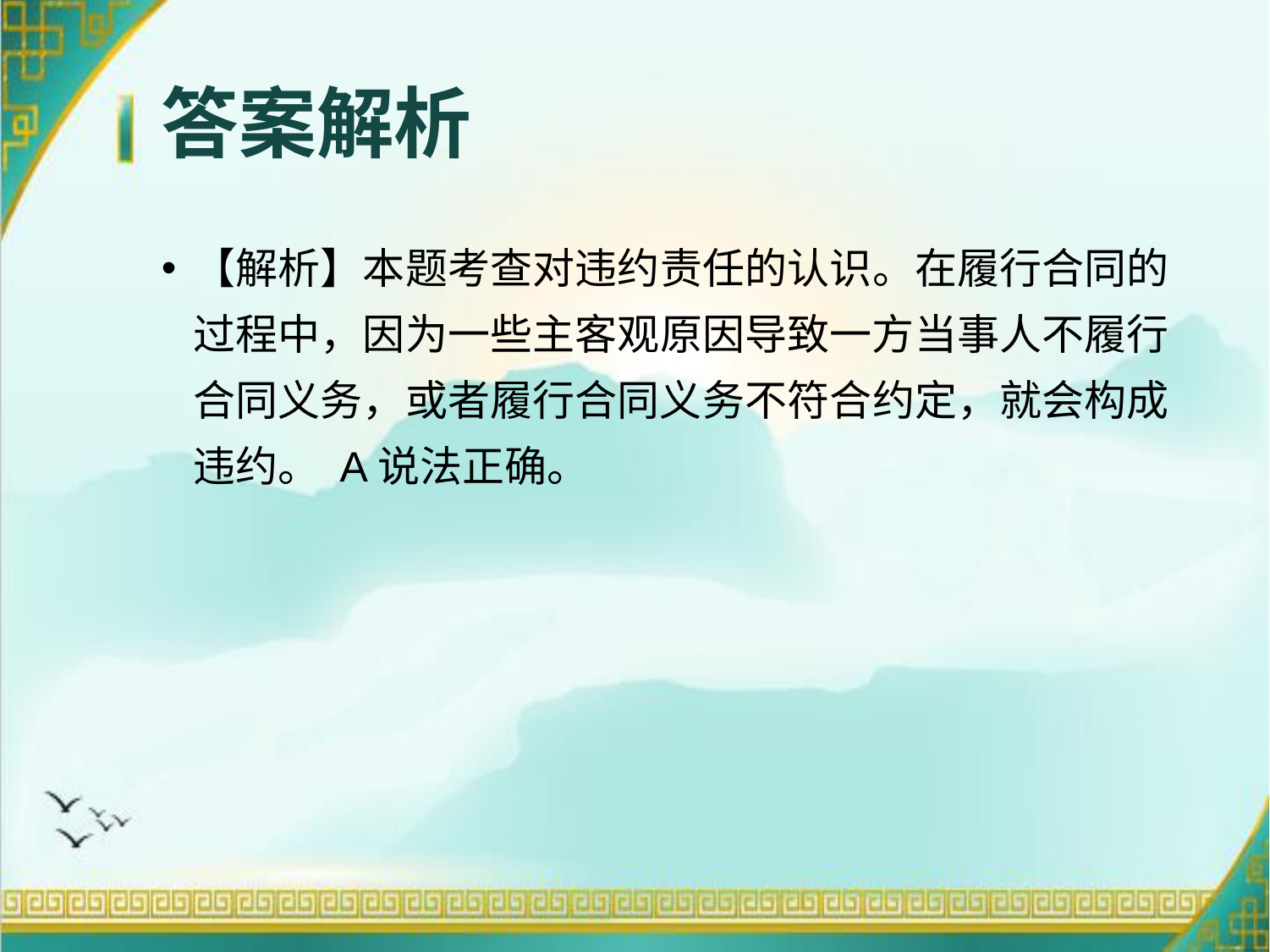

# 答案解析
【解析】本题考查对违约责任的认识。在履行合同的过程中，因为一些主客观原因导致一方当事人不履行合同义务，或者履行合同义务不符合约定，就会构成违约。 A说法正确。